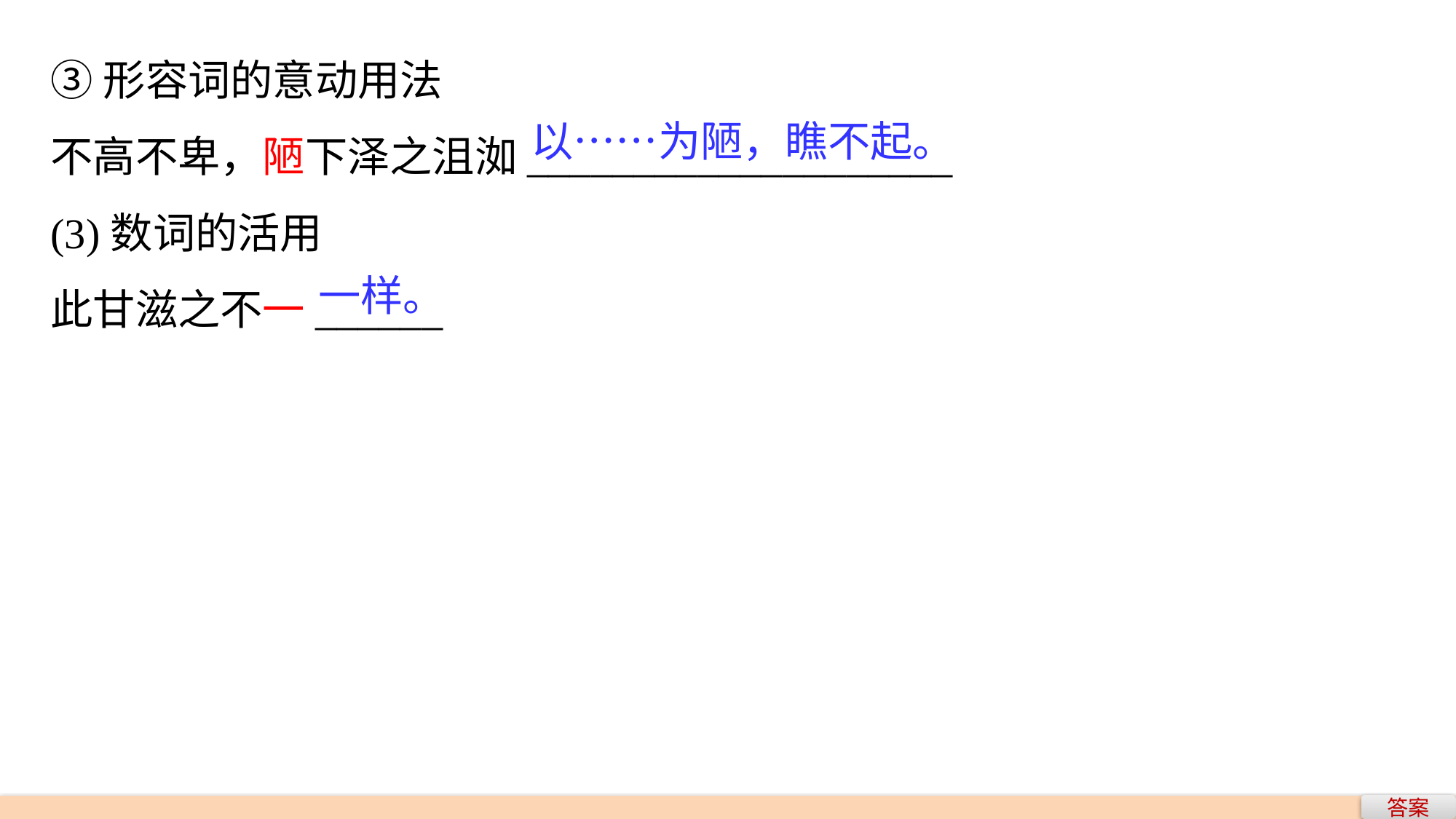

③形容词的意动用法
不高不卑，陋下泽之沮洳____________________
(3)数词的活用
此甘滋之不一______
以……为陋，瞧不起。
一样。
答案